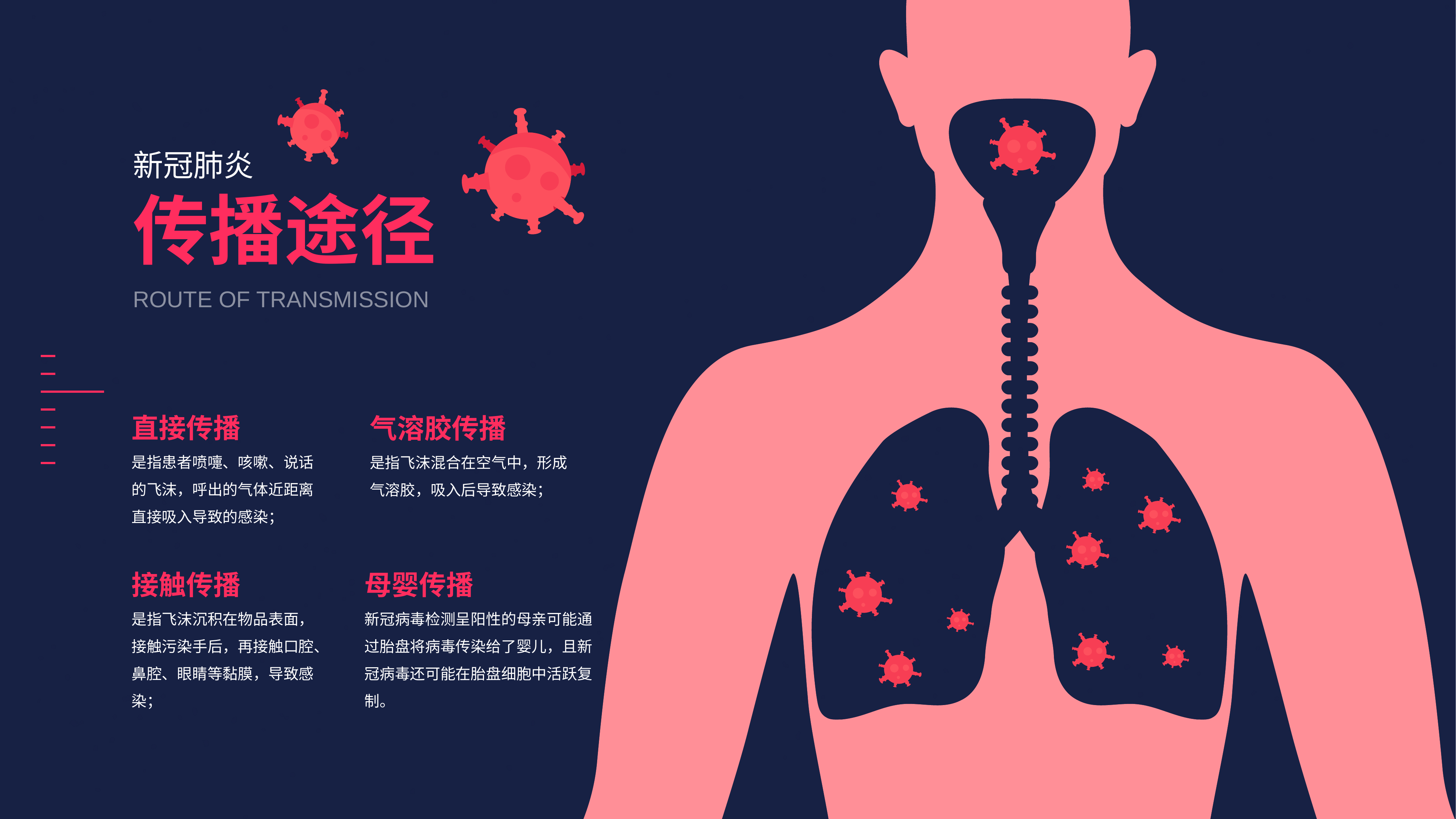

COVID-19

新型冠状病毒肺炎
新冠肺炎
传播途径
ROUTE OF TRANSMISSION
直接传播
是指患者喷嚏、咳嗽、说话的飞沫，呼出的气体近距离直接吸入导致的感染；
气溶胶传播
是指飞沫混合在空气中，形成气溶胶，吸入后导致感染；

接触传播
是指飞沫沉积在物品表面，接触污染手后，再接触口腔、鼻腔、眼睛等黏膜，导致感染；
母婴传播
新冠病毒检测呈阳性的母亲可能通过胎盘将病毒传染给了婴儿，且新冠病毒还可能在胎盘细胞中活跃复制。